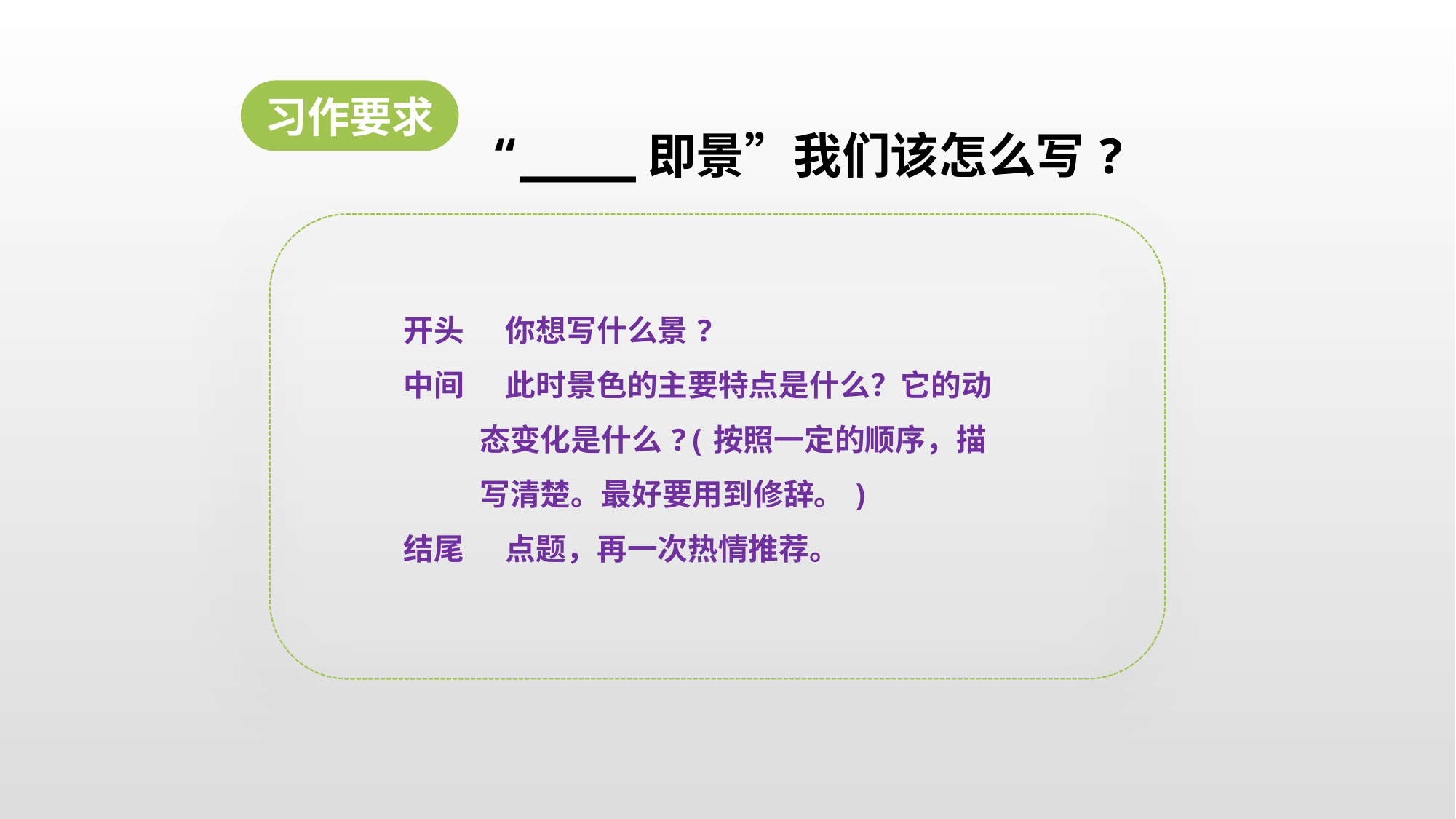

习作要求
“____即景”我们该怎么写?

开头      你想写什么景?
中间      此时景色的主要特点是什么？它的动
          态变化是什么?(按照一定的顺序，描
          写清楚。最好要用到修辞。)
结尾      点题，再一次热情推荐。